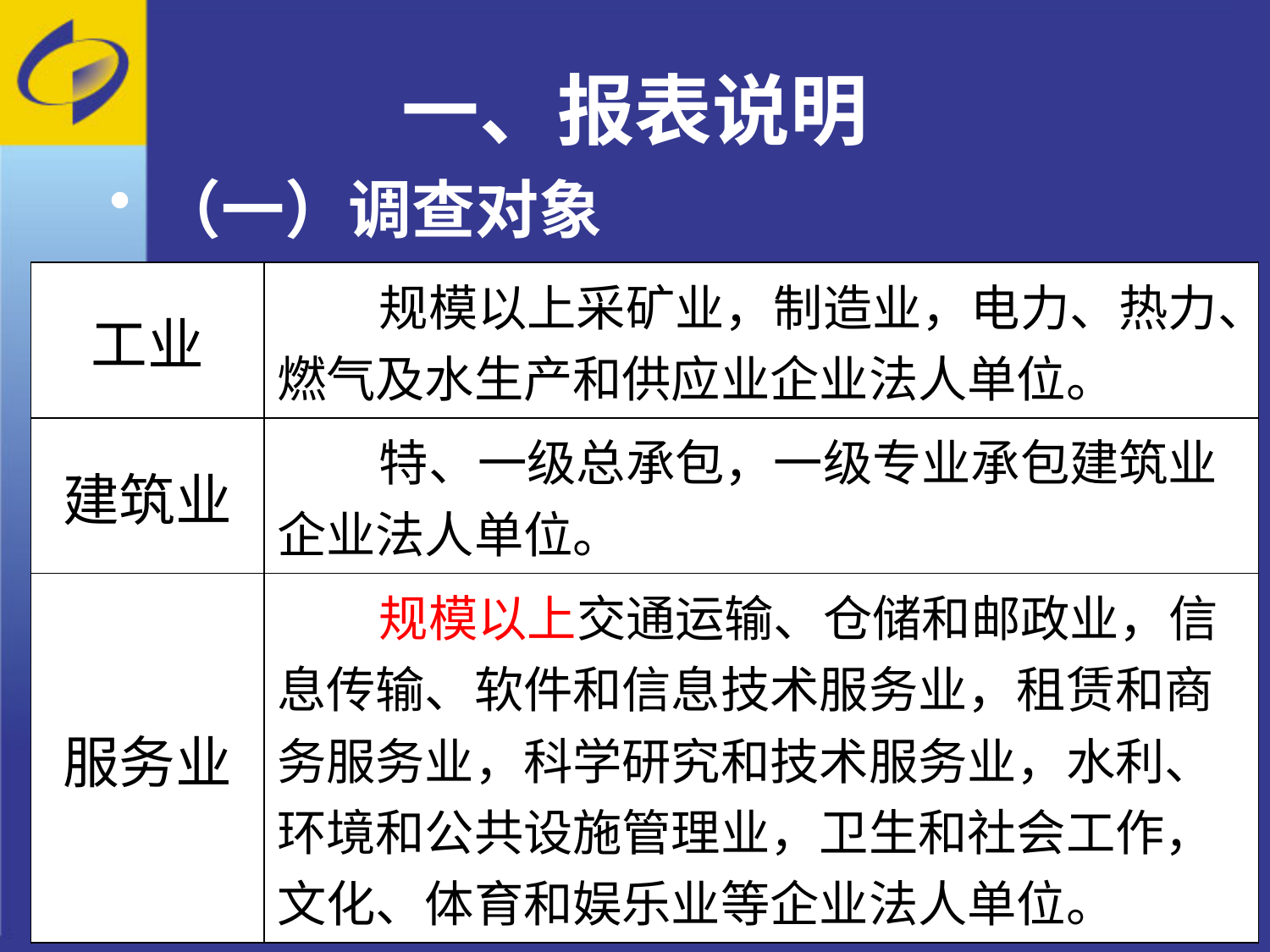

# 一、报表说明
（一）调查对象

| 工业 | 规模以上采矿业，制造业，电力、热力、燃气及水生产和供应业企业法人单位。 |
| --- | --- |
| 建筑业 | 特、一级总承包，一级专业承包建筑业企业法人单位。 |
| 服务业 | 规模以上交通运输、仓储和邮政业，信息传输、软件和信息技术服务业，租赁和商务服务业，科学研究和技术服务业，水利、环境和公共设施管理业，卫生和社会工作，文化、体育和娱乐业等企业法人单位。 |